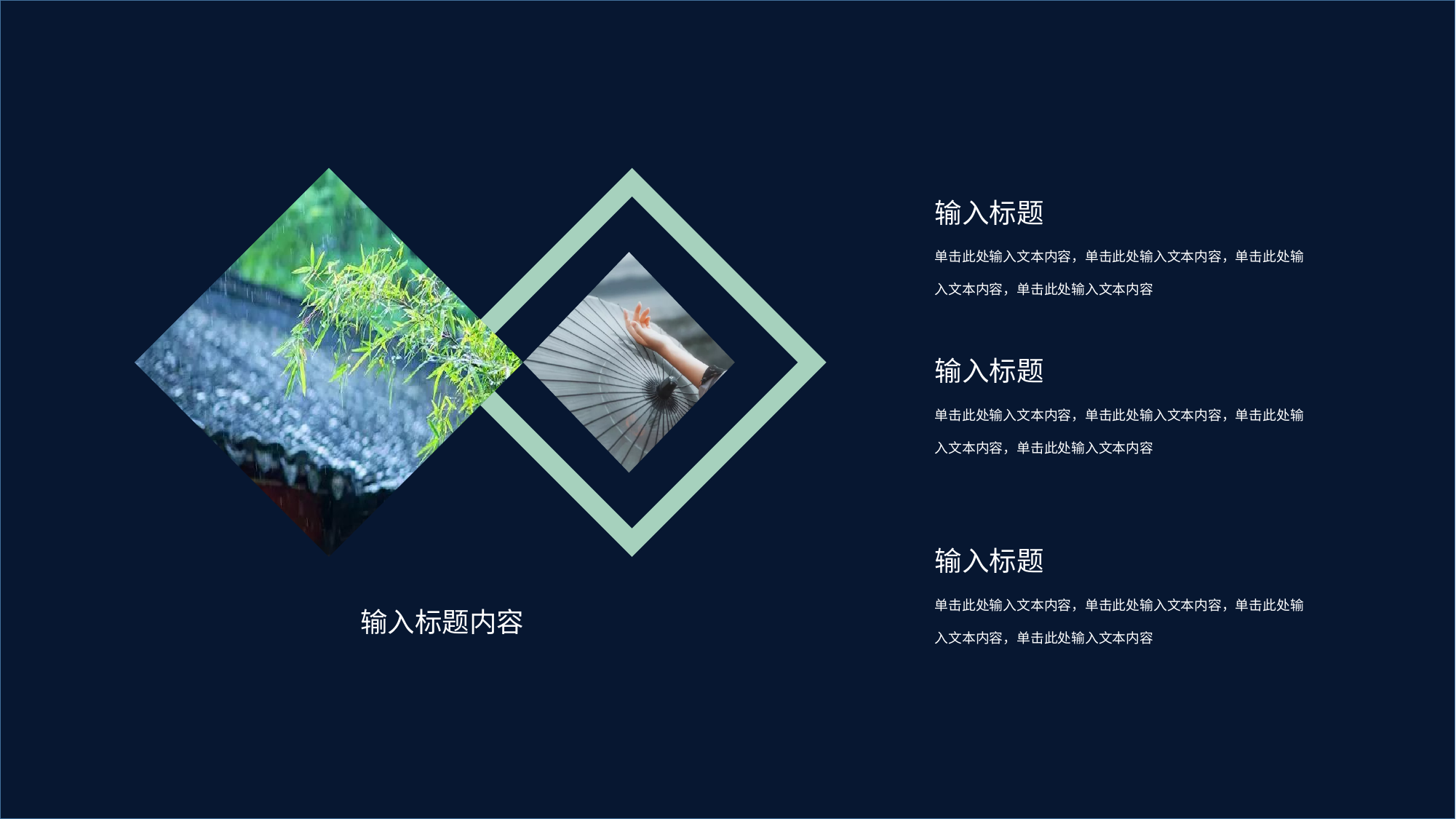

输入标题
单击此处输入文本内容，单击此处输入文本内容，单击此处输入文本内容，单击此处输入文本内容

输入标题
单击此处输入文本内容，单击此处输入文本内容，单击此处输入文本内容，单击此处输入文本内容
输入标题
单击此处输入文本内容，单击此处输入文本内容，单击此处输入文本内容，单击此处输入文本内容
输入标题内容